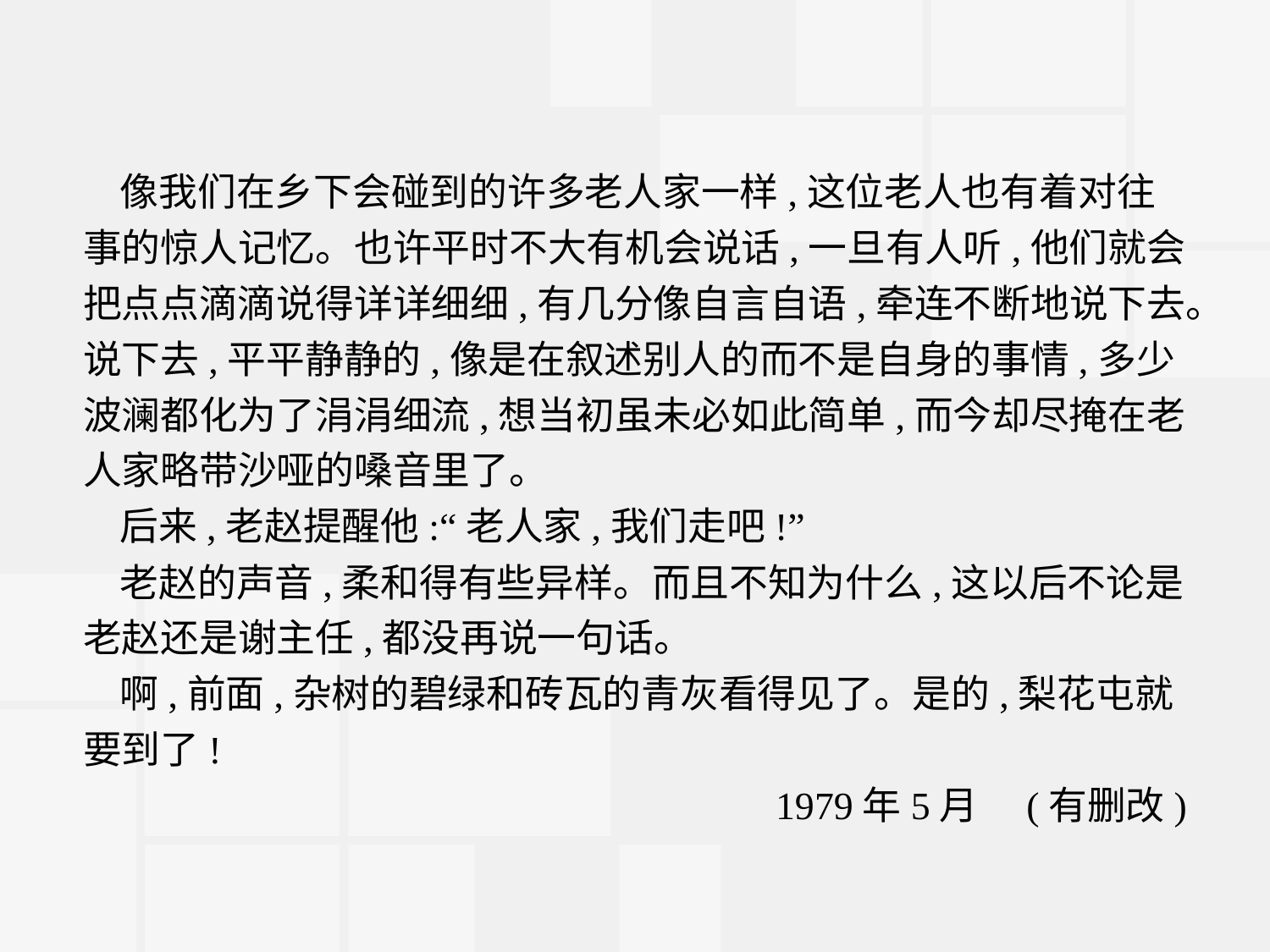

像我们在乡下会碰到的许多老人家一样,这位老人也有着对往事的惊人记忆。也许平时不大有机会说话,一旦有人听,他们就会把点点滴滴说得详详细细,有几分像自言自语,牵连不断地说下去。说下去,平平静静的,像是在叙述别人的而不是自身的事情,多少波澜都化为了涓涓细流,想当初虽未必如此简单,而今却尽掩在老人家略带沙哑的嗓音里了。
后来,老赵提醒他:“老人家,我们走吧!”
老赵的声音,柔和得有些异样。而且不知为什么,这以后不论是老赵还是谢主任,都没再说一句话。
啊,前面,杂树的碧绿和砖瓦的青灰看得见了。是的,梨花屯就要到了!
1979年5月　(有删改)